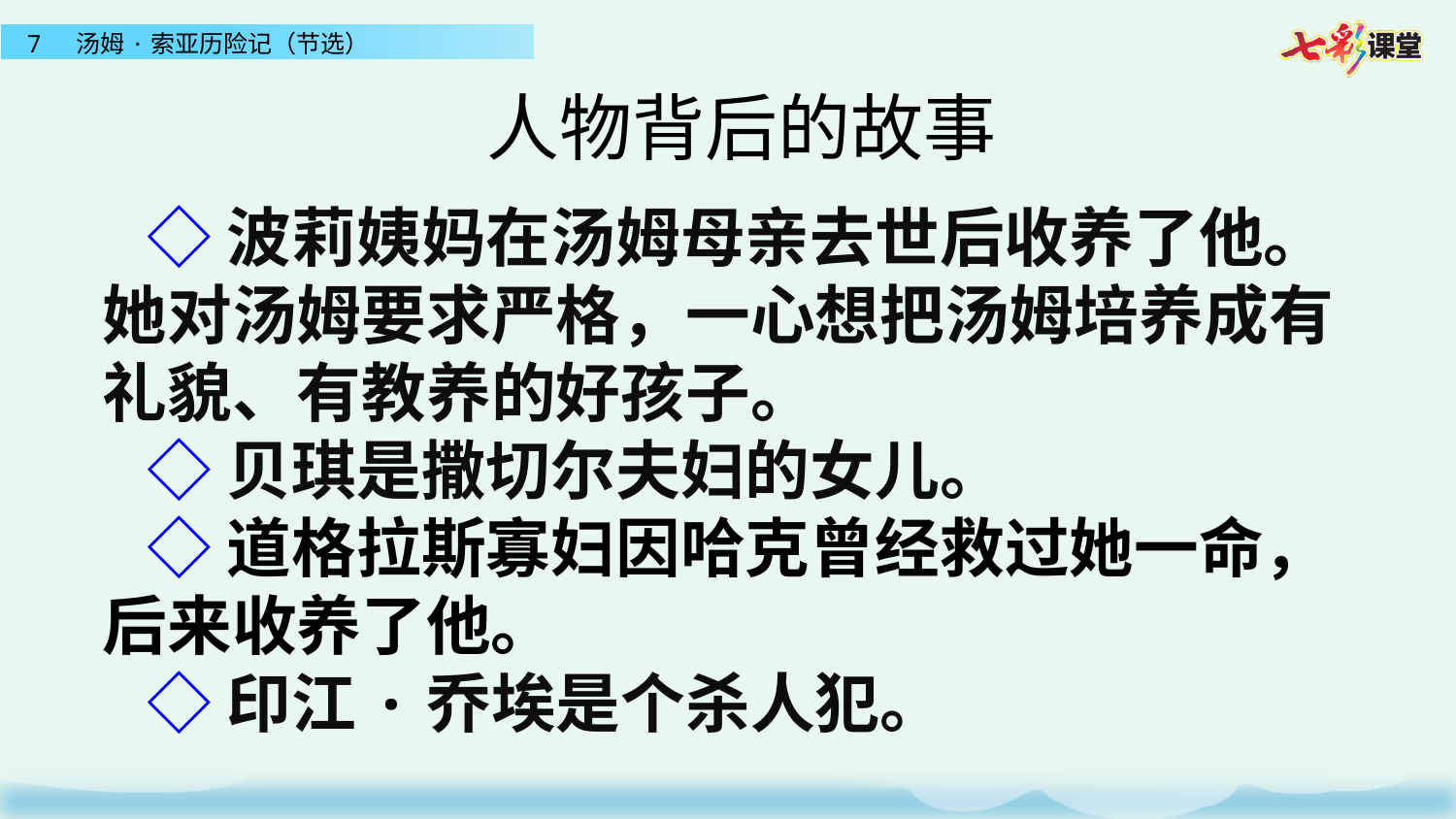

人物背后的故事
   ◇波莉姨妈在汤姆母亲去世后收养了他。她对汤姆要求严格，一心想把汤姆培养成有礼貌、有教养的好孩子。
   ◇贝琪是撒切尔夫妇的女儿。
   ◇道格拉斯寡妇因哈克曾经救过她一命，后来收养了他。
   ◇印江·乔埃是个杀人犯。